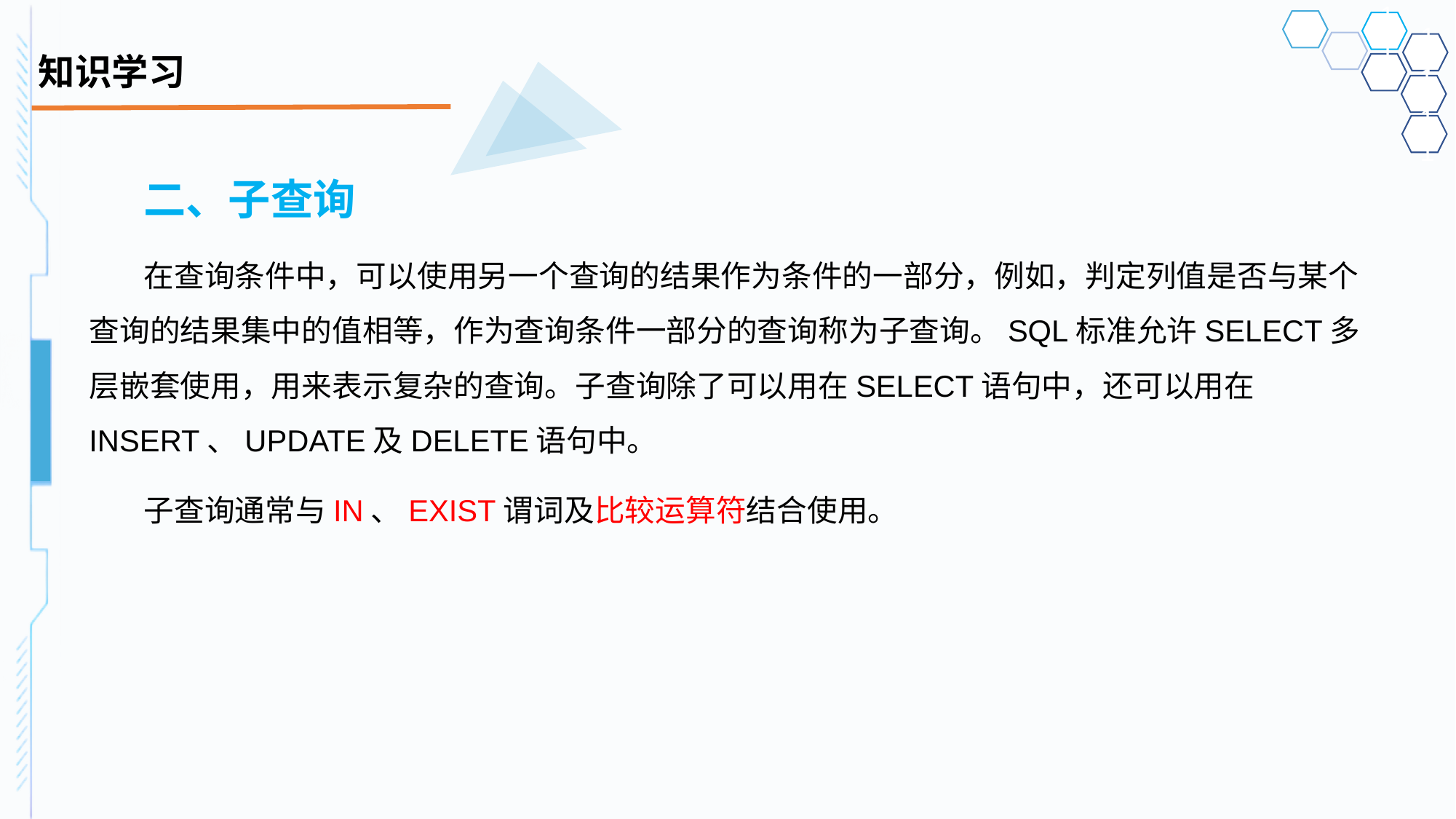

# 知识学习

二、子查询
在查询条件中，可以使用另一个查询的结果作为条件的一部分，例如，判定列值是否与某个查询的结果集中的值相等，作为查询条件一部分的查询称为子查询。SQL标准允许SELECT多层嵌套使用，用来表示复杂的查询。子查询除了可以用在SELECT语句中，还可以用在INSERT、UPDATE及DELETE语句中。
子查询通常与IN、EXIST谓词及比较运算符结合使用。